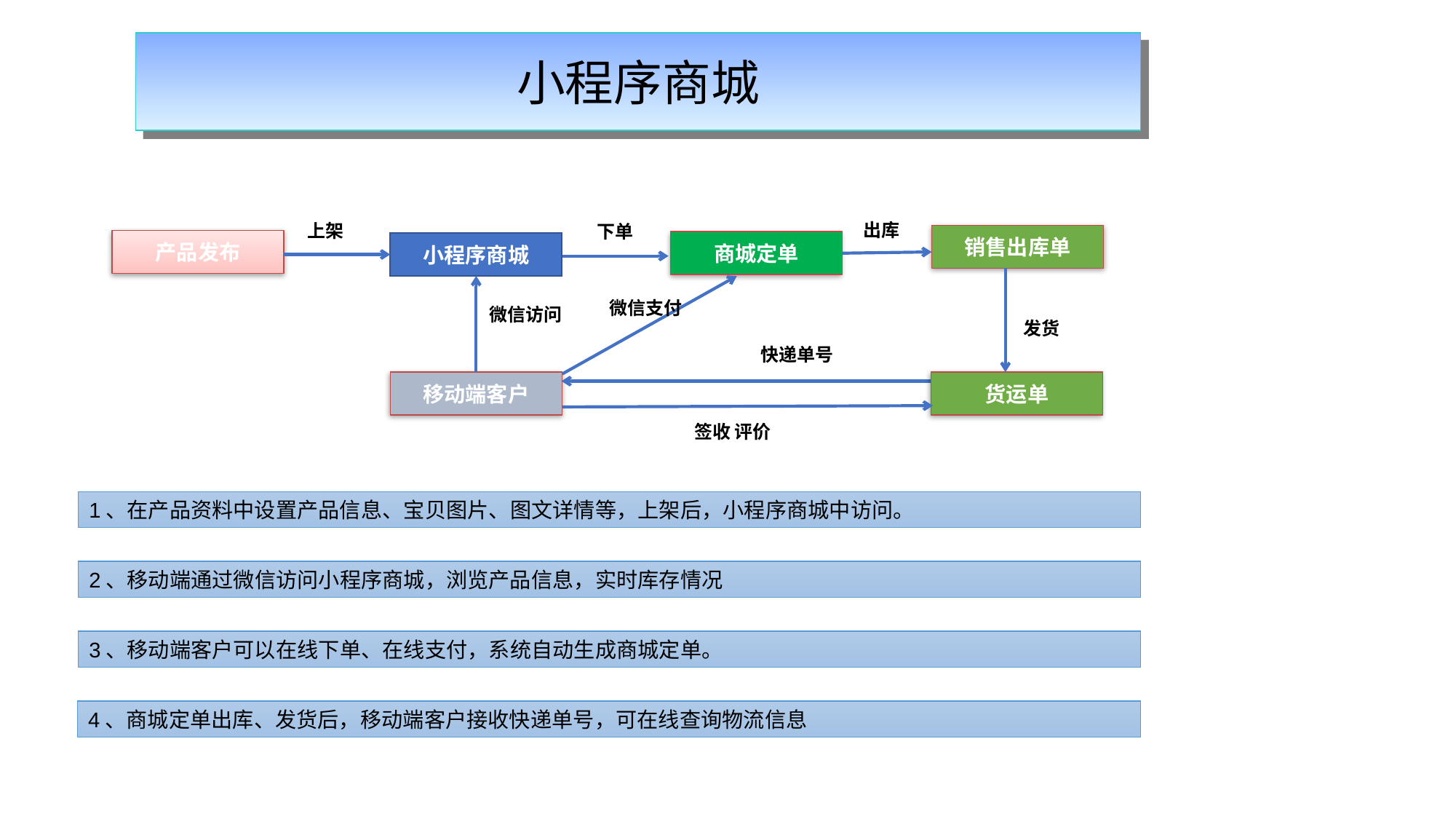

小程序商城
出库
上架
下单
销售出库单
产品发布
商城定单
小程序商城
微信支付
微信访问
发货
快递单号
移动端客户
货运单
签收 评价
1、在产品资料中设置产品信息、宝贝图片、图文详情等，上架后，小程序商城中访问。
2、移动端通过微信访问小程序商城，浏览产品信息，实时库存情况
3、移动端客户可以在线下单、在线支付，系统自动生成商城定单。
4、商城定单出库、发货后，移动端客户接收快递单号，可在线查询物流信息